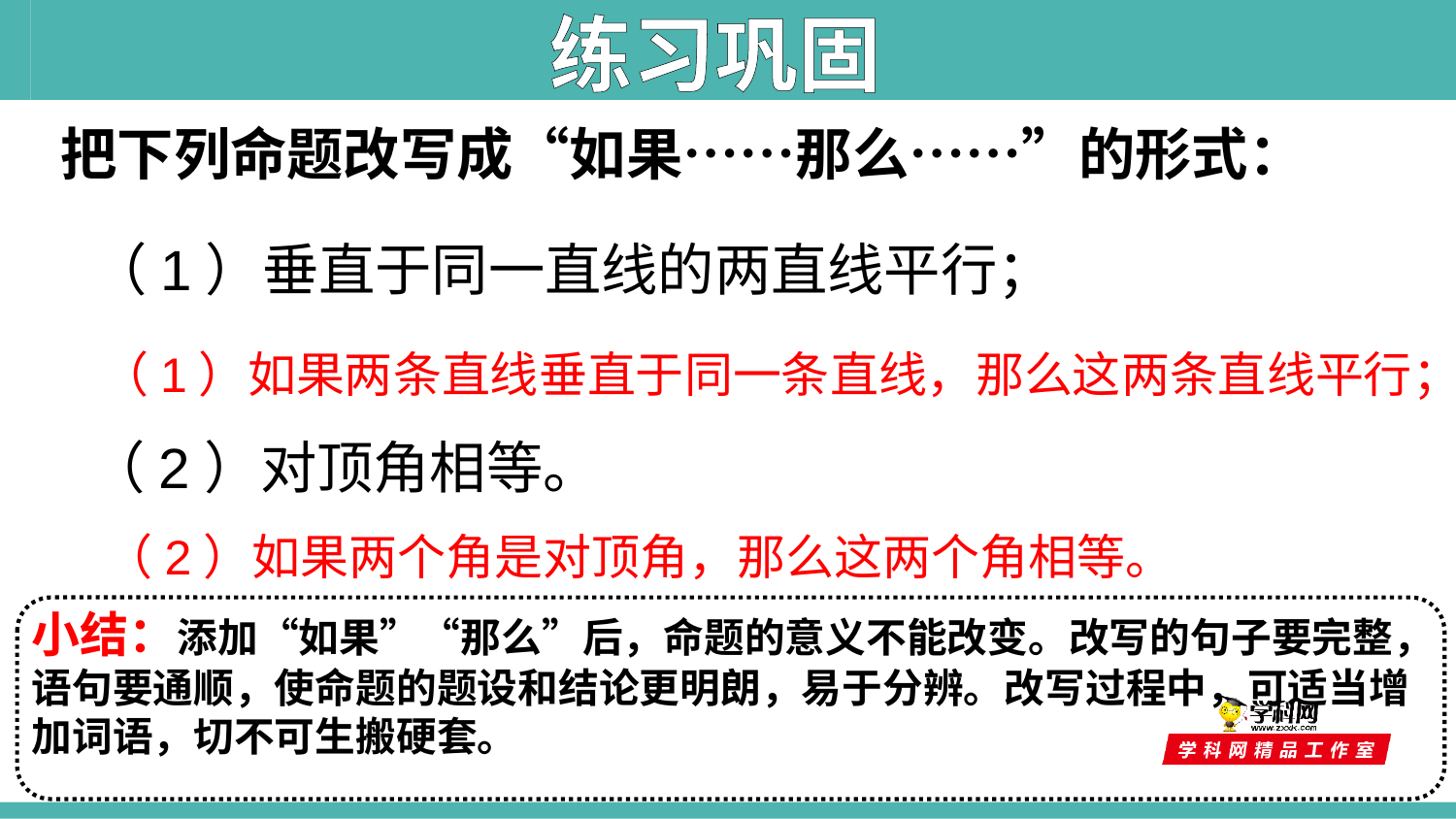

练习巩固
把下列命题改写成“如果……那么……”的形式：
（1）垂直于同一直线的两直线平行；
（1）如果两条直线垂直于同一条直线，那么这两条直线平行；
（2）对顶角相等。
（2）如果两个角是对顶角，那么这两个角相等。
小结：添加“如果”“那么”后，命题的意义不能改变。改写的句子要完整，语句要通顺，使命题的题设和结论更明朗，易于分辨。改写过程中，可适当增加词语，切不可生搬硬套。